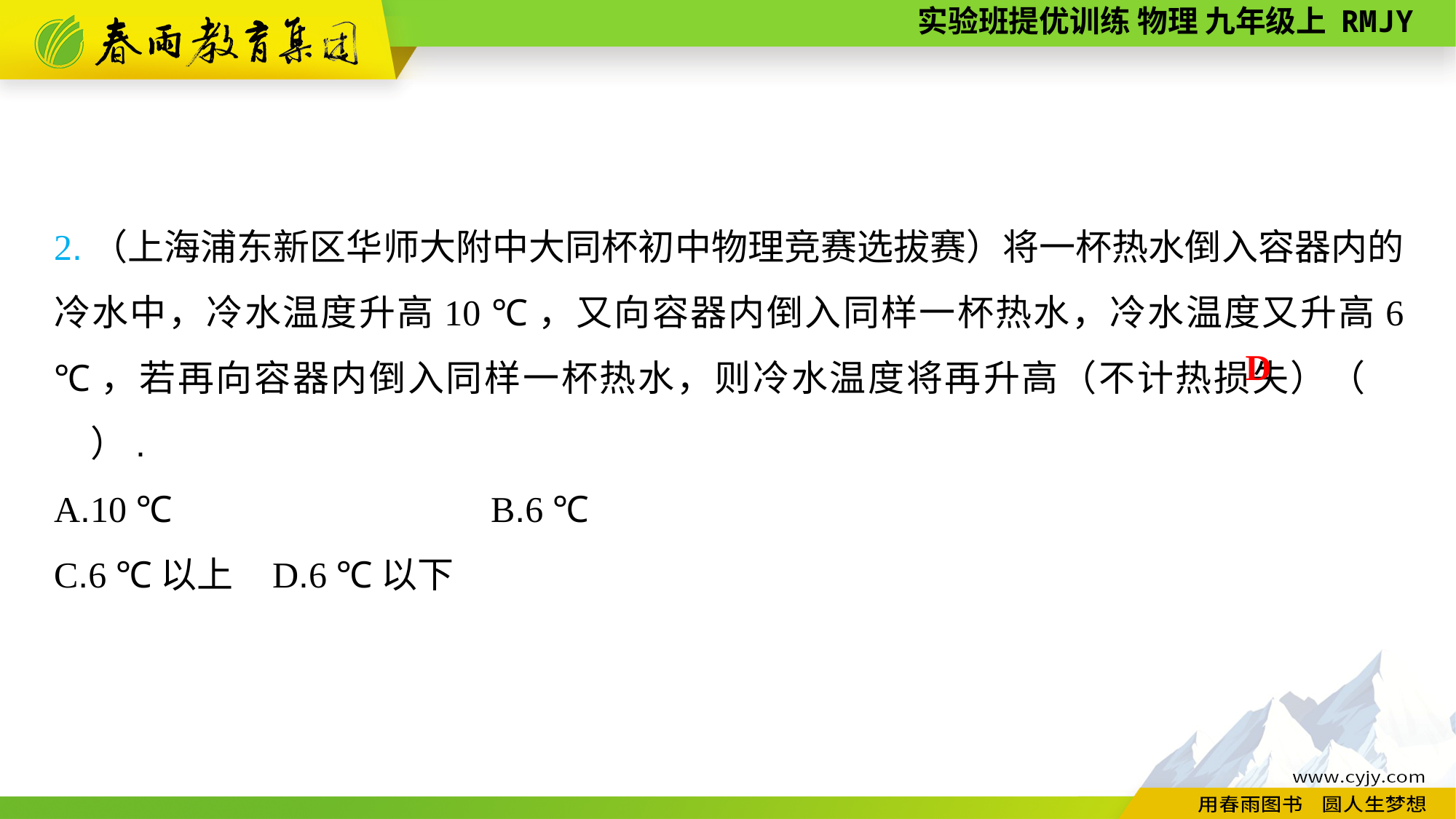

2.（上海浦东新区华师大附中大同杯初中物理竞赛选拔赛）将一杯热水倒入容器内的冷水中，冷水温度升高10 ℃，又向容器内倒入同样一杯热水，冷水温度又升高6 ℃，若再向容器内倒入同样一杯热水，则冷水温度将再升高（不计热损失）（　　）.
A.10 ℃　　　　　　	B.6 ℃
C.6 ℃以上	D.6 ℃以下
D